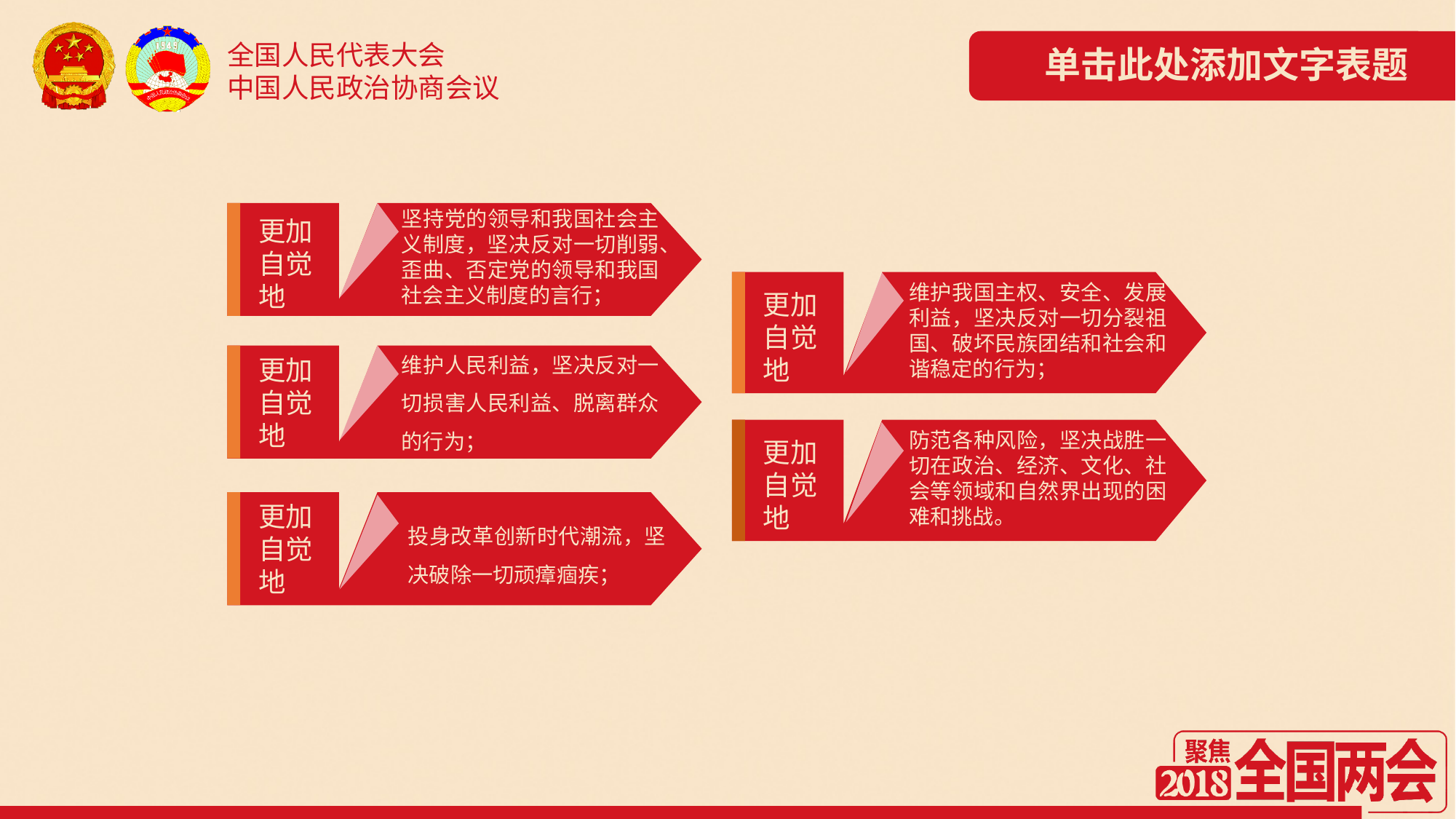

单击此处添加文字表题
坚持党的领导和我国社会主义制度，坚决反对一切削弱、歪曲、否定党的领导和我国社会主义制度的言行；

更加自觉地

维护我国主权、安全、发展利益，坚决反对一切分裂祖国、破坏民族团结和社会和谐稳定的行为；

更加自觉地
维护人民利益，坚决反对一切损害人民利益、脱离群众的行为；

更加自觉地

防范各种风险，坚决战胜一切在政治、经济、文化、社会等领域和自然界出现的困难和挑战。

更加自觉地

更加自觉地

投身改革创新时代潮流，坚决破除一切顽瘴痼疾；